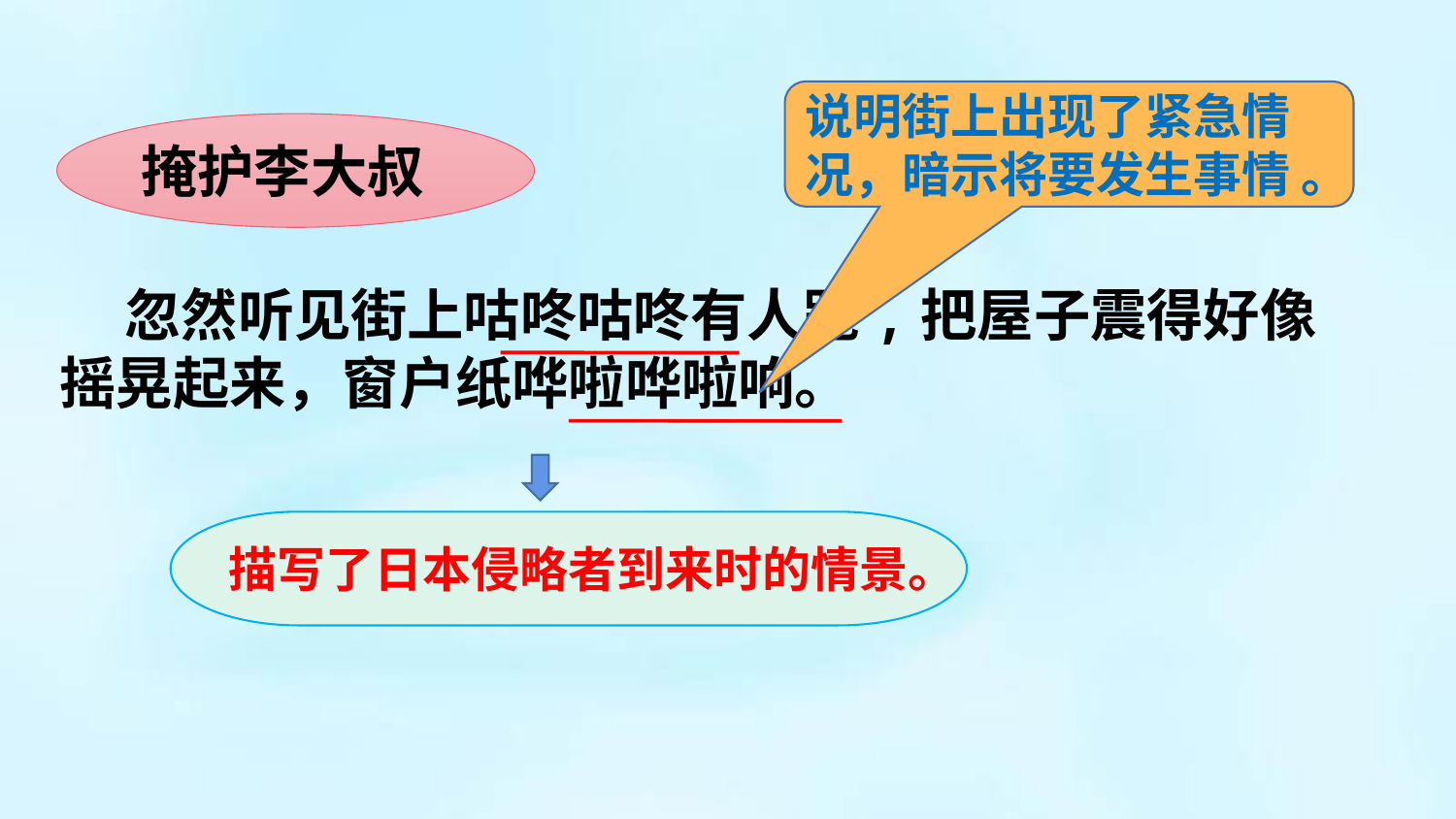

说明街上出现了紧急情况，暗示将要发生事情 。
掩护李大叔
    忽然听见街上咕咚咕咚有人跑,把屋子震得好像摇晃起来，窗户纸哗啦哗啦响。

描写了日本侵略者到来时的情景。